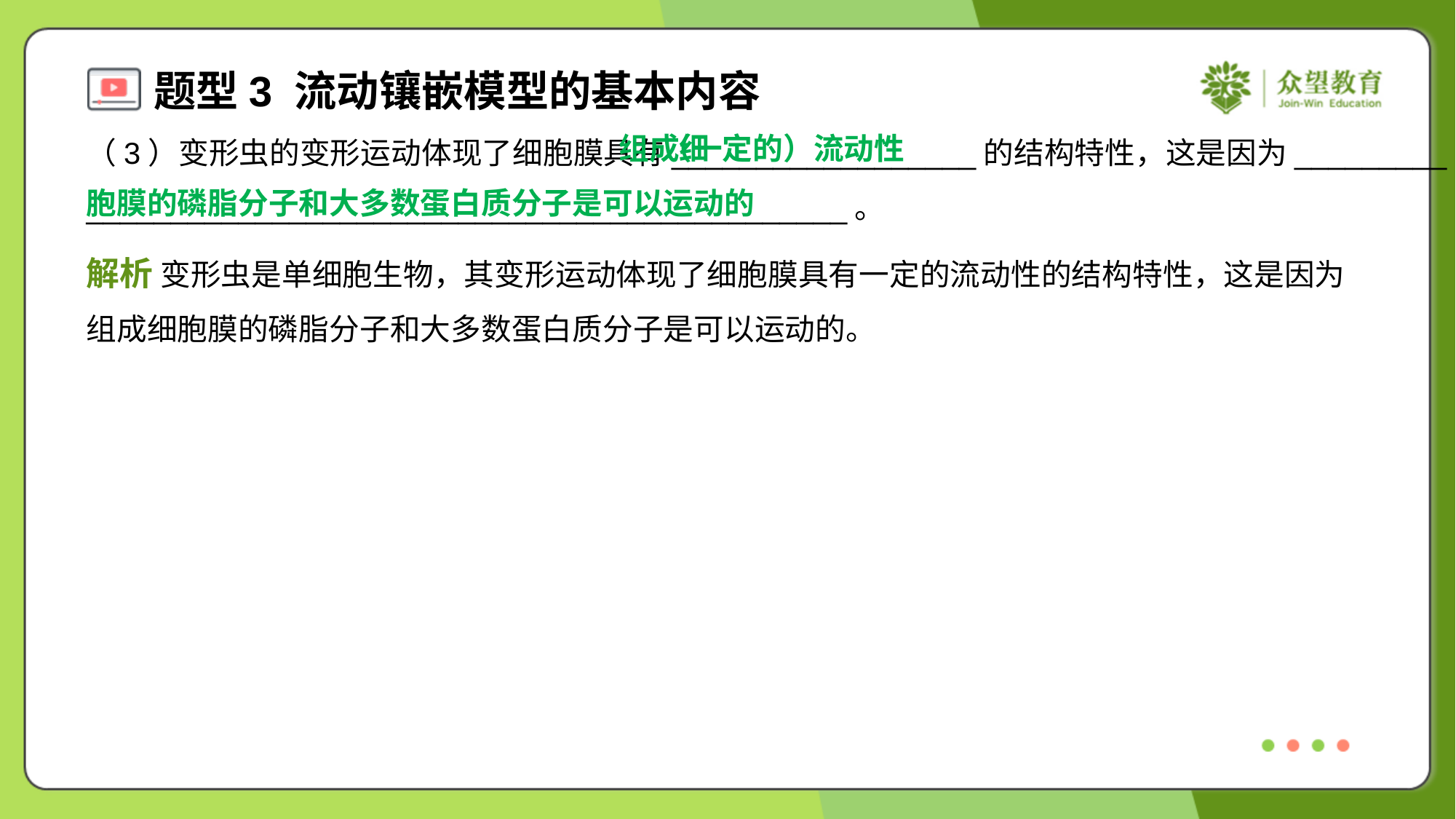

组成细
胞膜的磷脂分子和大多数蛋白质分子是可以运动的
（一定的）流动性
（3）变形虫的变形运动体现了细胞膜具有__________________的结构特性，这是因为_________
_____________________________________________。
解析 变形虫是单细胞生物，其变形运动体现了细胞膜具有一定的流动性的结构特性，这是因为
组成细胞膜的磷脂分子和大多数蛋白质分子是可以运动的。